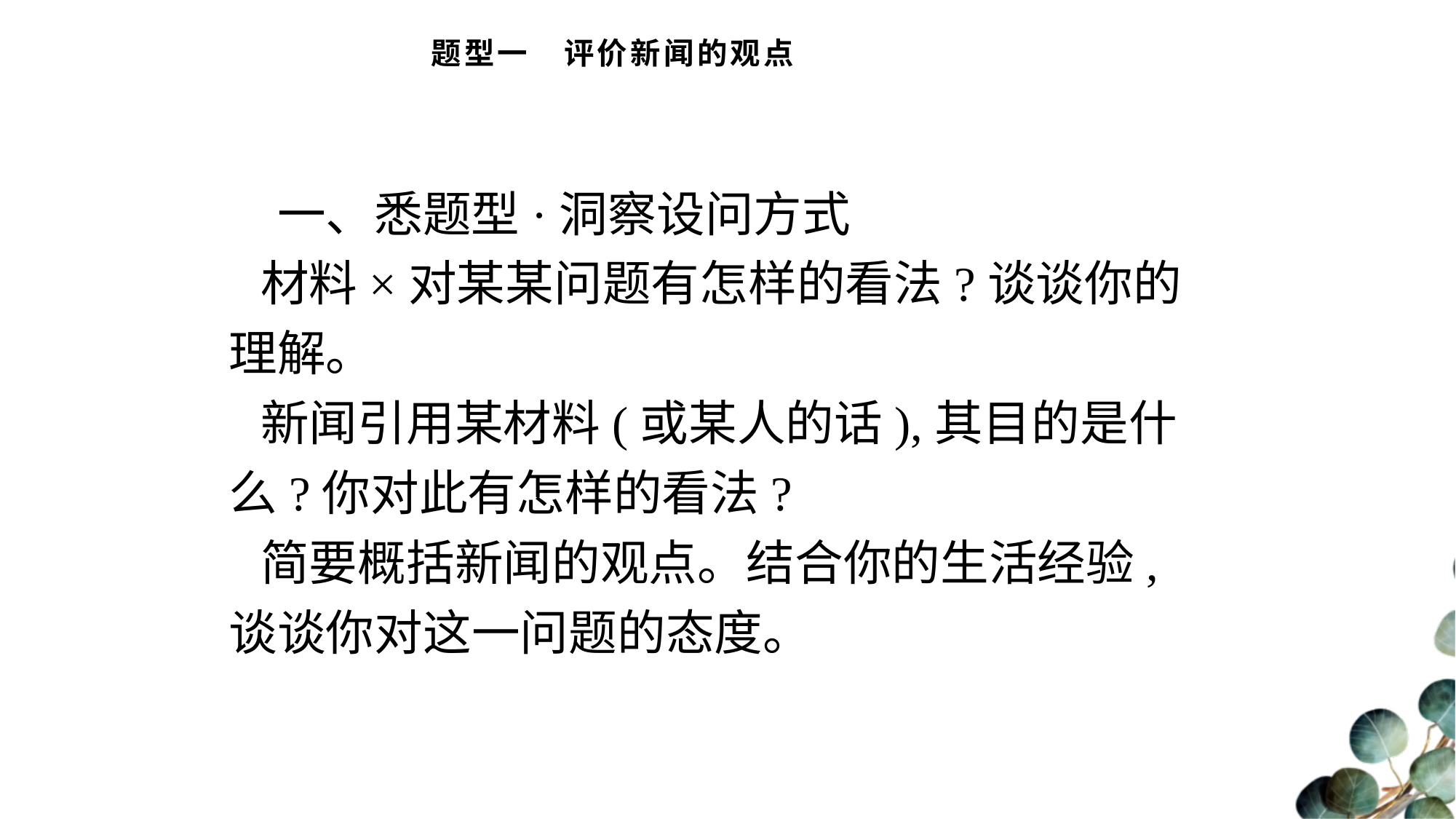

# 题型一　评价新闻的观点
一、悉题型·洞察设问方式
材料×对某某问题有怎样的看法?谈谈你的理解。
新闻引用某材料(或某人的话),其目的是什么?你对此有怎样的看法?
简要概括新闻的观点。结合你的生活经验,谈谈你对这一问题的态度。